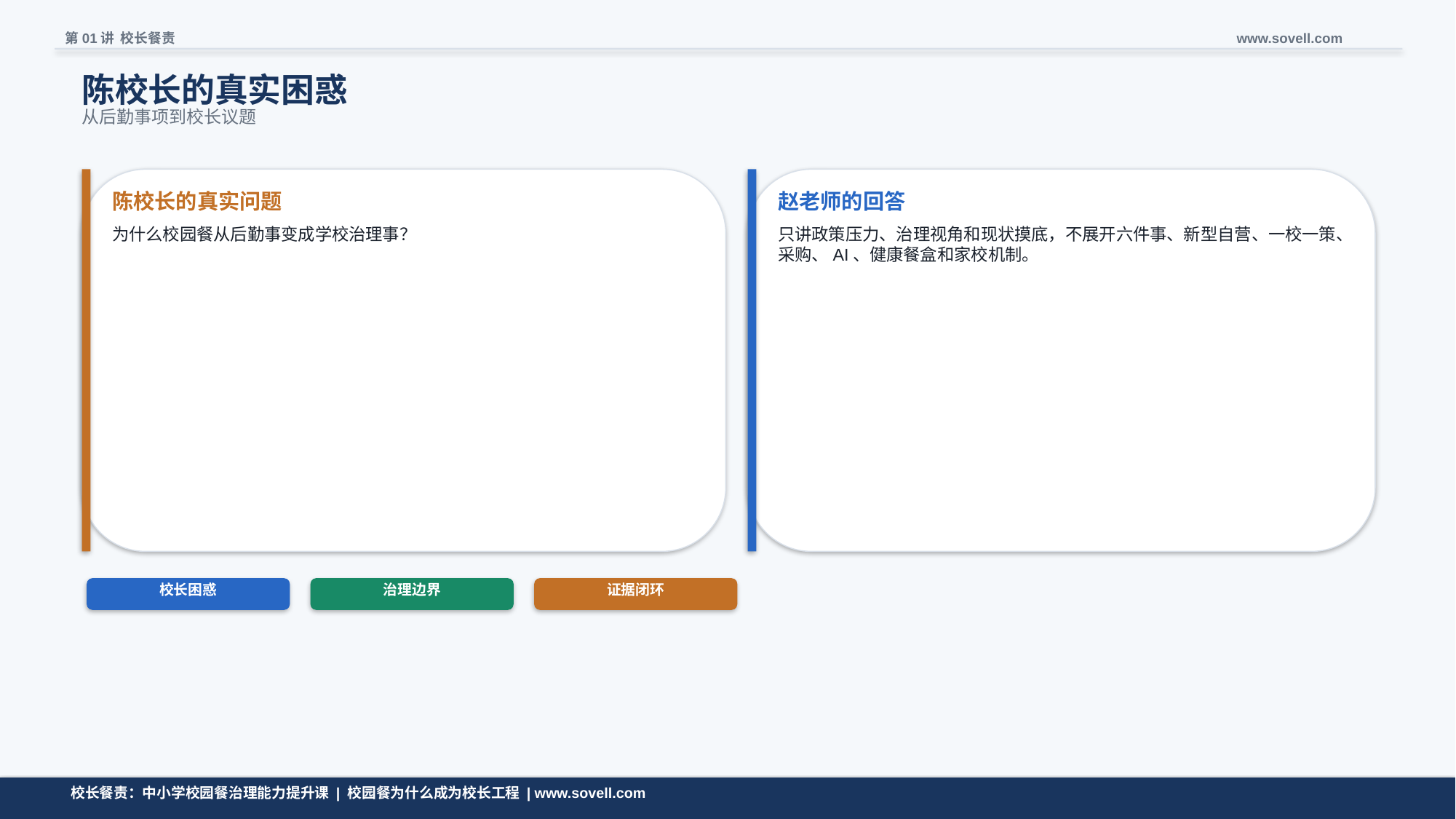

第01讲  校长餐责
www.sovell.com

陈校长的真实困惑
从后勤事项到校长议题

陈校长的真实问题
赵老师的回答
为什么校园餐从后勤事变成学校治理事？
只讲政策压力、治理视角和现状摸底，不展开六件事、新型自营、一校一策、采购、AI、健康餐盒和家校机制。

校长困惑
治理边界
证据闭环

问题先收窄，再进入模型。
校长餐责：中小学校园餐治理能力提升课 | 校园餐为什么成为校长工程 | www.sovell.com